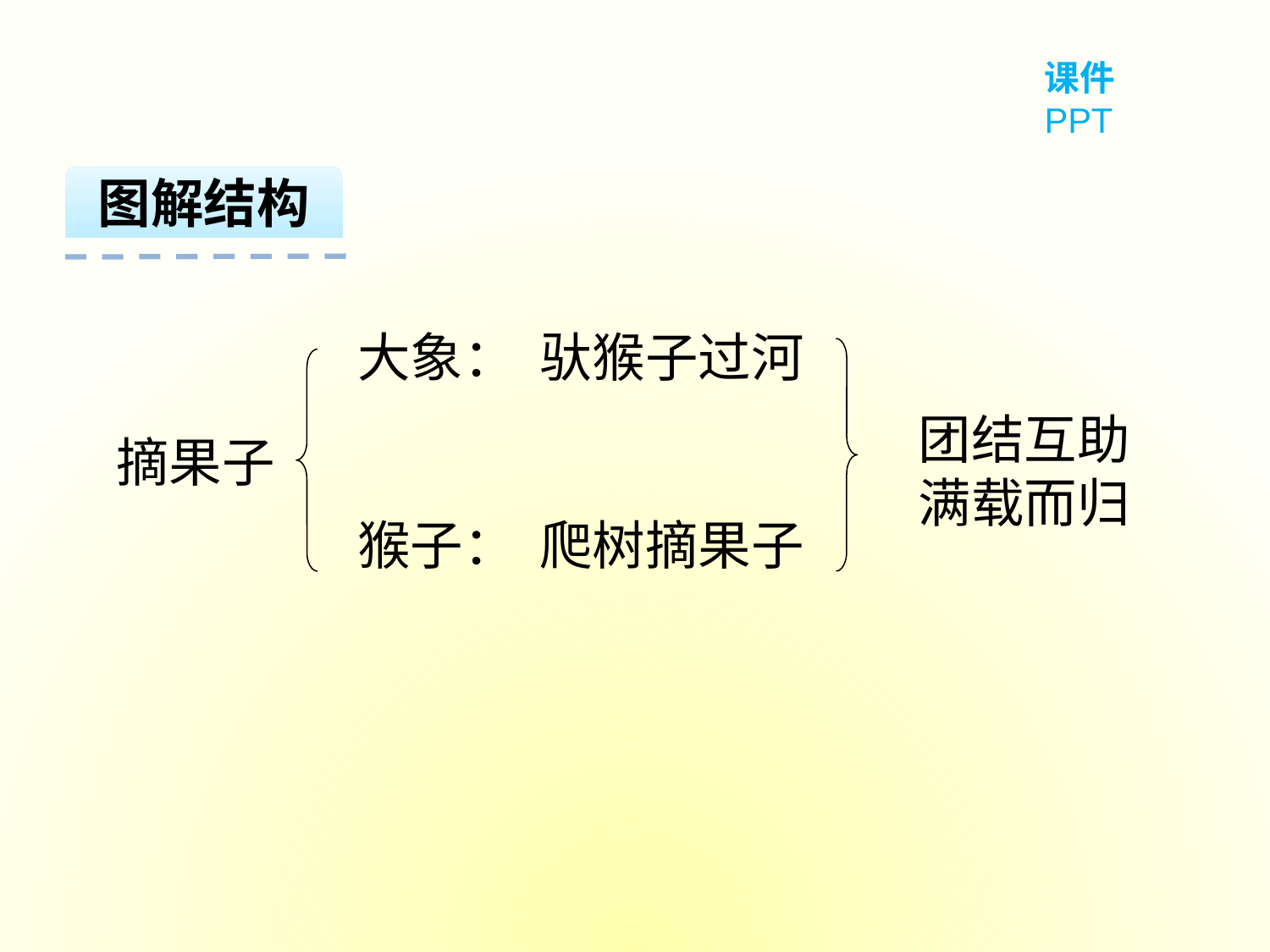

课件PPT
图解结构

大象：
驮猴子过河

团结互助
满载而归
摘果子
猴子：
爬树摘果子